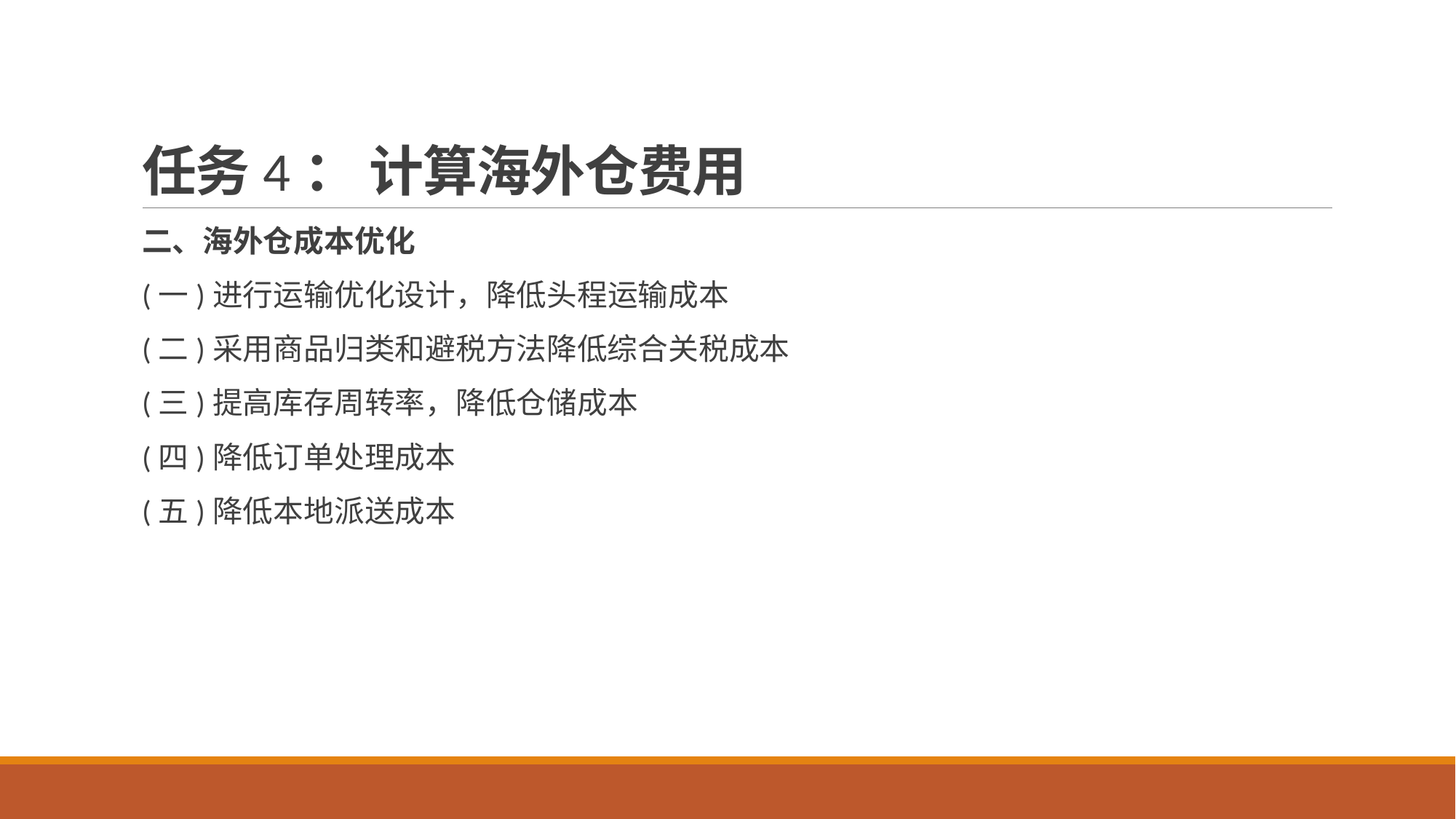

# 任务4： 计算海外仓费用
二、海外仓成本优化
(一)进行运输优化设计，降低头程运输成本
(二)采用商品归类和避税方法降低综合关税成本
(三)提高库存周转率，降低仓储成本
(四)降低订单处理成本
(五)降低本地派送成本